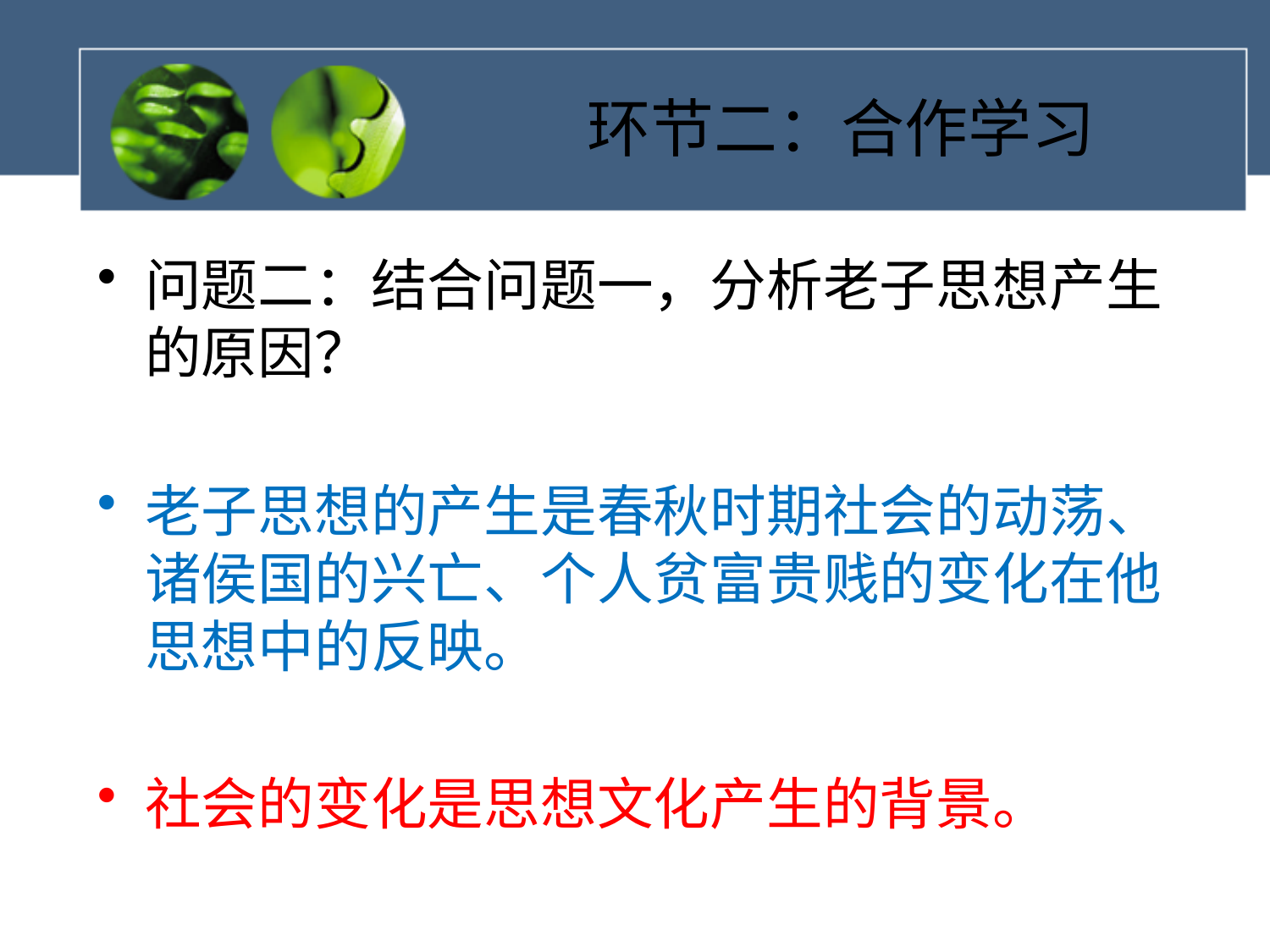

# 环节二：合作学习
问题二：结合问题一，分析老子思想产生的原因？

老子思想的产生是春秋时期社会的动荡、诸侯国的兴亡、个人贫富贵贱的变化在他思想中的反映。

社会的变化是思想文化产生的背景。